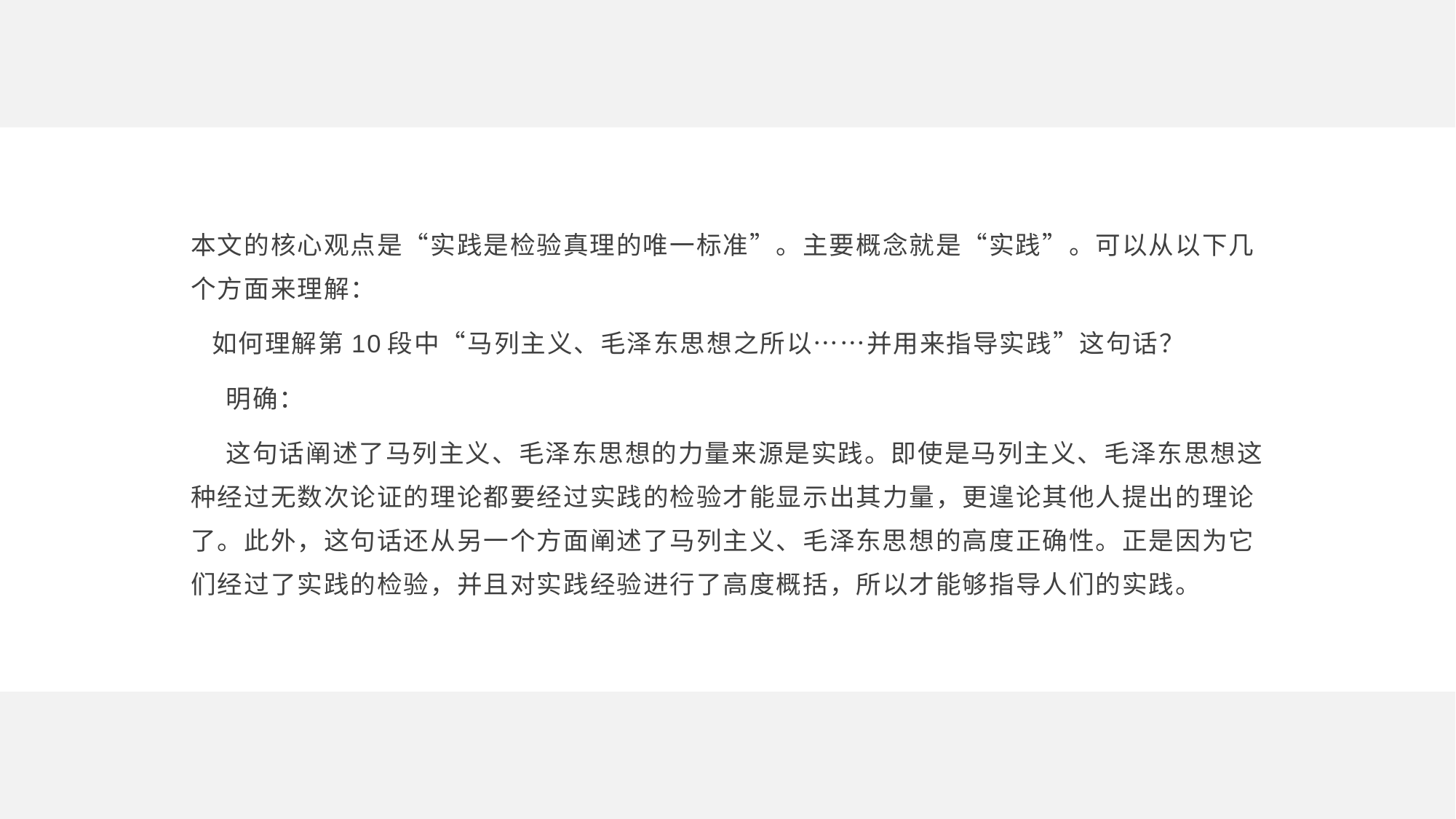

本文的核心观点是“实践是检验真理的唯一标准”。主要概念就是“实践”。可以从以下几个方面来理解：
  如何理解第10段中“马列主义、毛泽东思想之所以……并用来指导实践”这句话？
    明确：
    这句话阐述了马列主义、毛泽东思想的力量来源是实践。即使是马列主义、毛泽东思想这种经过无数次论证的理论都要经过实践的检验才能显示出其力量，更遑论其他人提出的理论了。此外，这句话还从另一个方面阐述了马列主义、毛泽东思想的高度正确性。正是因为它们经过了实践的检验，并且对实践经验进行了高度概括，所以才能够指导人们的实践。